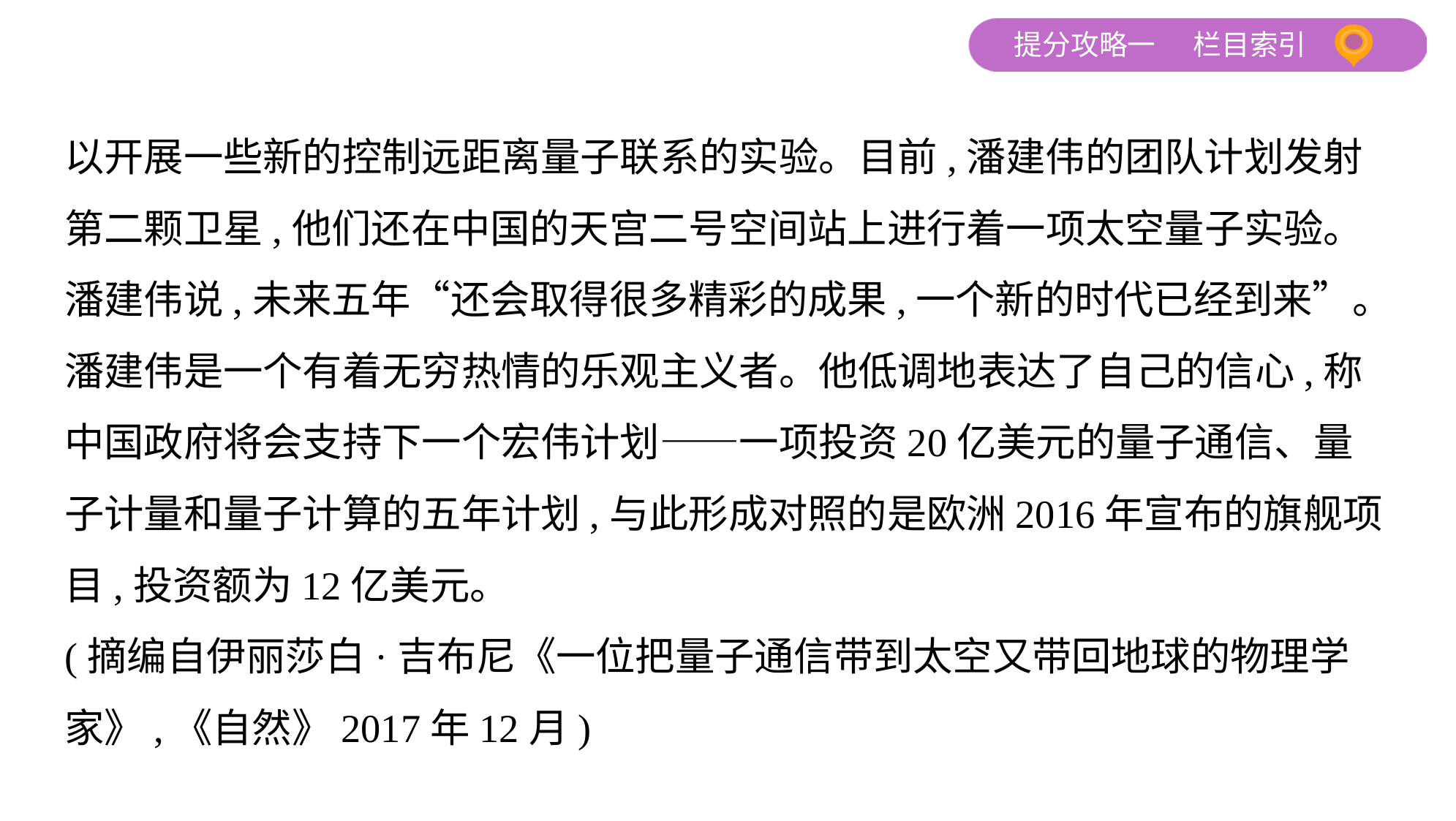

以开展一些新的控制远距离量子联系的实验。目前,潘建伟的团队计划发射
第二颗卫星,他们还在中国的天宫二号空间站上进行着一项太空量子实验。
潘建伟说,未来五年“还会取得很多精彩的成果,一个新的时代已经到来”。
潘建伟是一个有着无穷热情的乐观主义者。他低调地表达了自己的信心,称
中国政府将会支持下一个宏伟计划——一项投资20亿美元的量子通信、量
子计量和量子计算的五年计划,与此形成对照的是欧洲2016年宣布的旗舰项
目,投资额为12亿美元。
(摘编自伊丽莎白·吉布尼《一位把量子通信带到太空又带回地球的物理学家》,《自然》2017年12月)